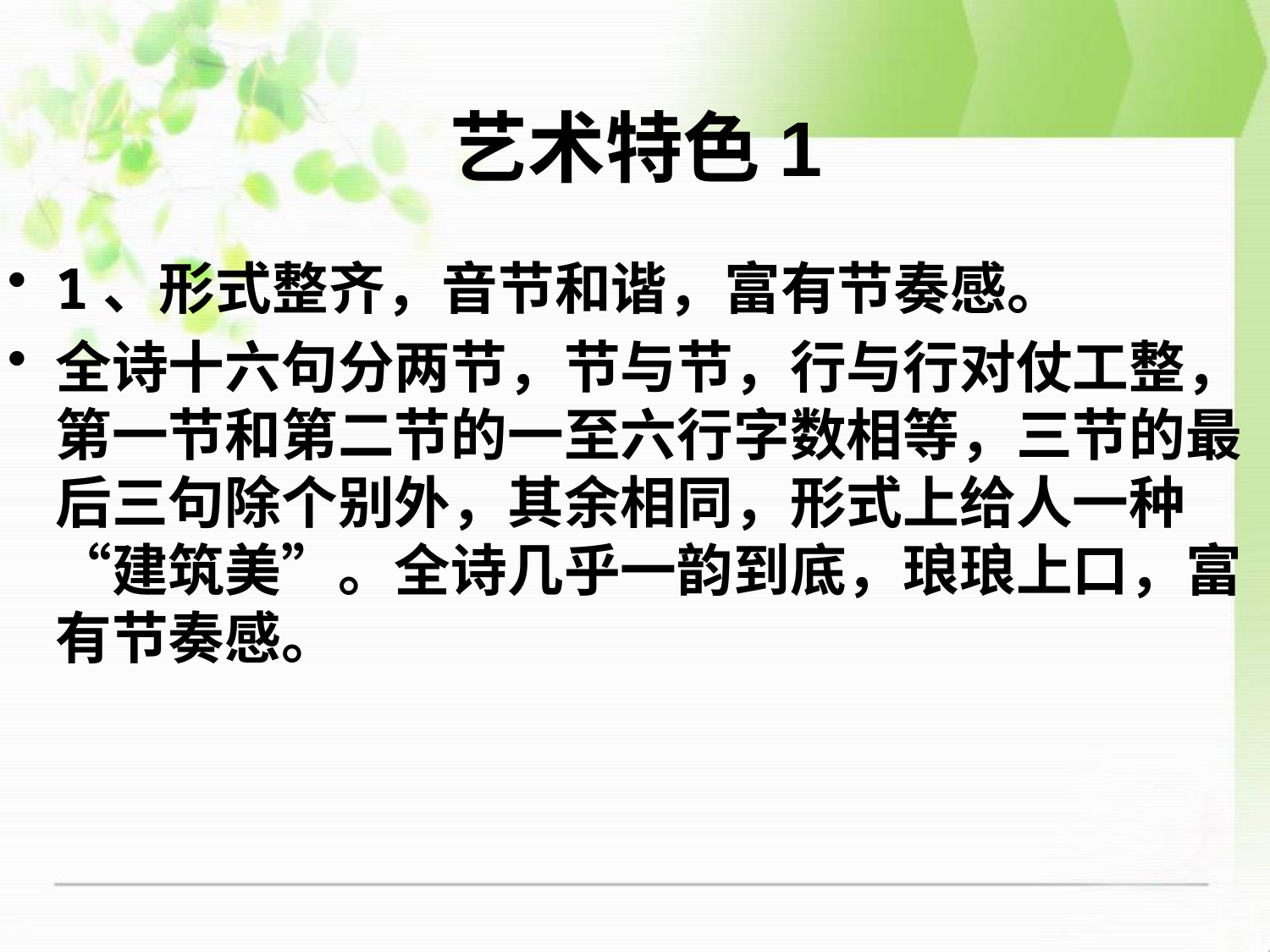

# 艺术特色1
1、形式整齐，音节和谐，富有节奏感。
全诗十六句分两节，节与节，行与行对仗工整，第一节和第二节的一至六行字数相等，三节的最后三句除个别外，其余相同，形式上给人一种“建筑美”。全诗几乎一韵到底，琅琅上口，富有节奏感。